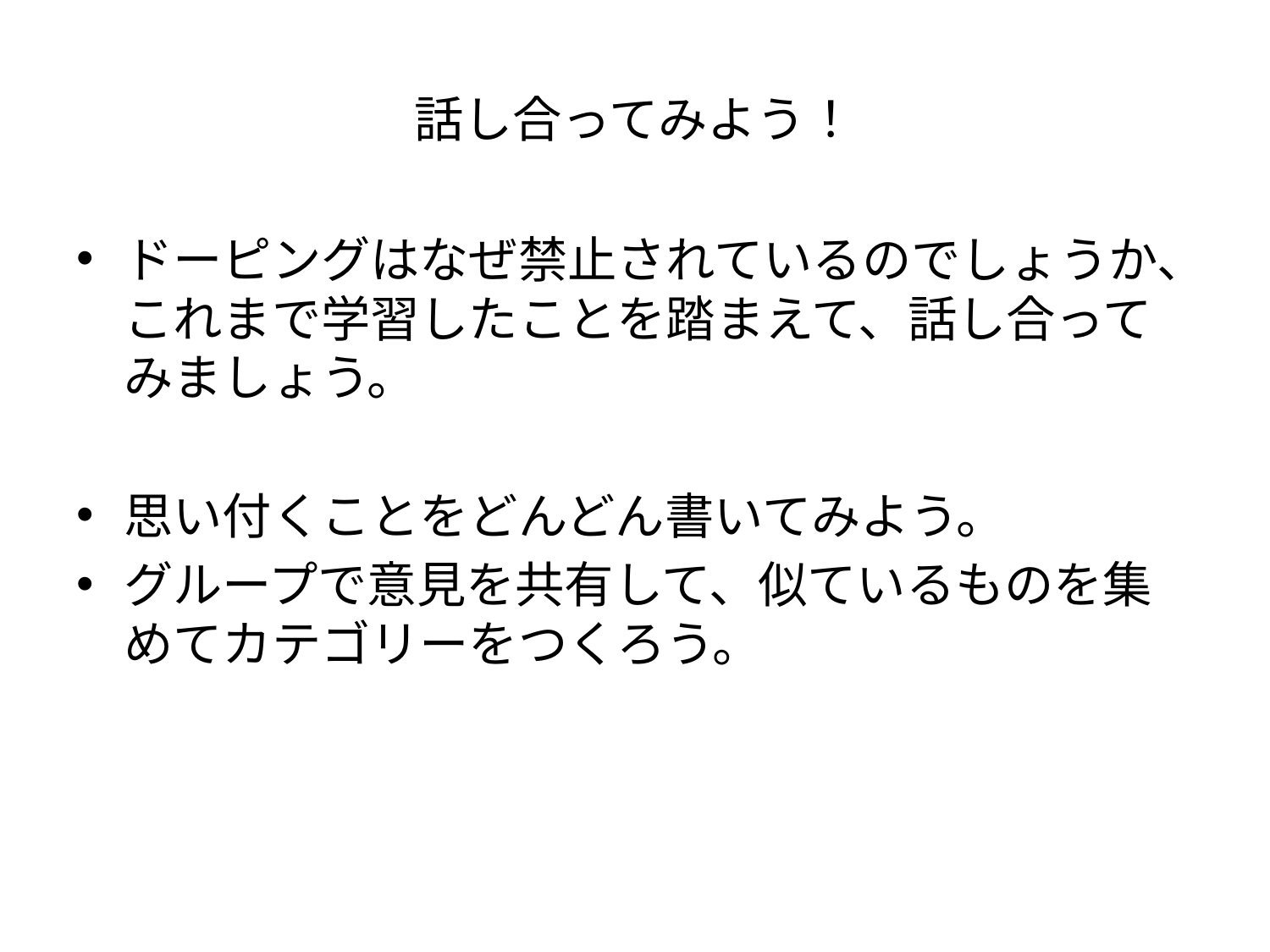

# 話し合ってみよう！
ドーピングはなぜ禁止されているのでしょうか、これまで学習したことを踏まえて、話し合ってみましょう。

思い付くことをどんどん書いてみよう。
グループで意見を共有して、似ているものを集めてカテゴリーをつくろう。